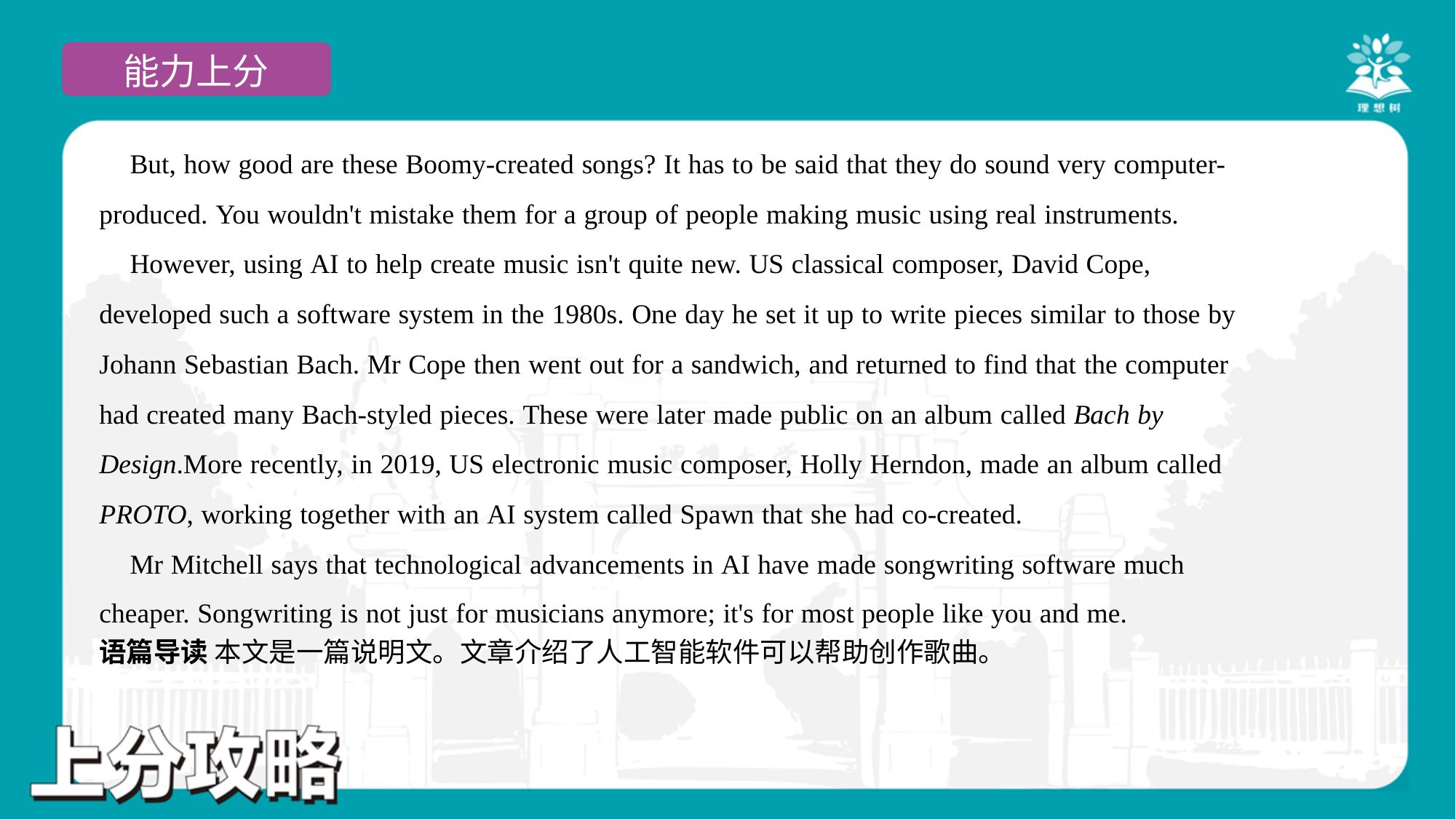

But, how good are these Boomy-created songs? It has to be said that they do sound very computer-
produced. You wouldn't mistake them for a group of people making music using real instruments.
    However, using AI to help create music isn't quite new. US classical composer, David Cope,
developed such a software system in the 1980s. One day he set it up to write pieces similar to those by
Johann Sebastian Bach. Mr Cope then went out for a sandwich, and returned to find that the computer
had created many Bach-styled pieces. These were later made public on an album called Bach by
Design.More recently, in 2019, US electronic music composer, Holly Herndon, made an album called
PROTO, working together with an AI system called Spawn that she had co-created.
    Mr Mitchell says that technological advancements in AI have made songwriting software much
cheaper. Songwriting is not just for musicians anymore; it's for most people like you and me.#7
语篇导读 本文是一篇说明文。文章介绍了人工智能软件可以帮助创作歌曲。